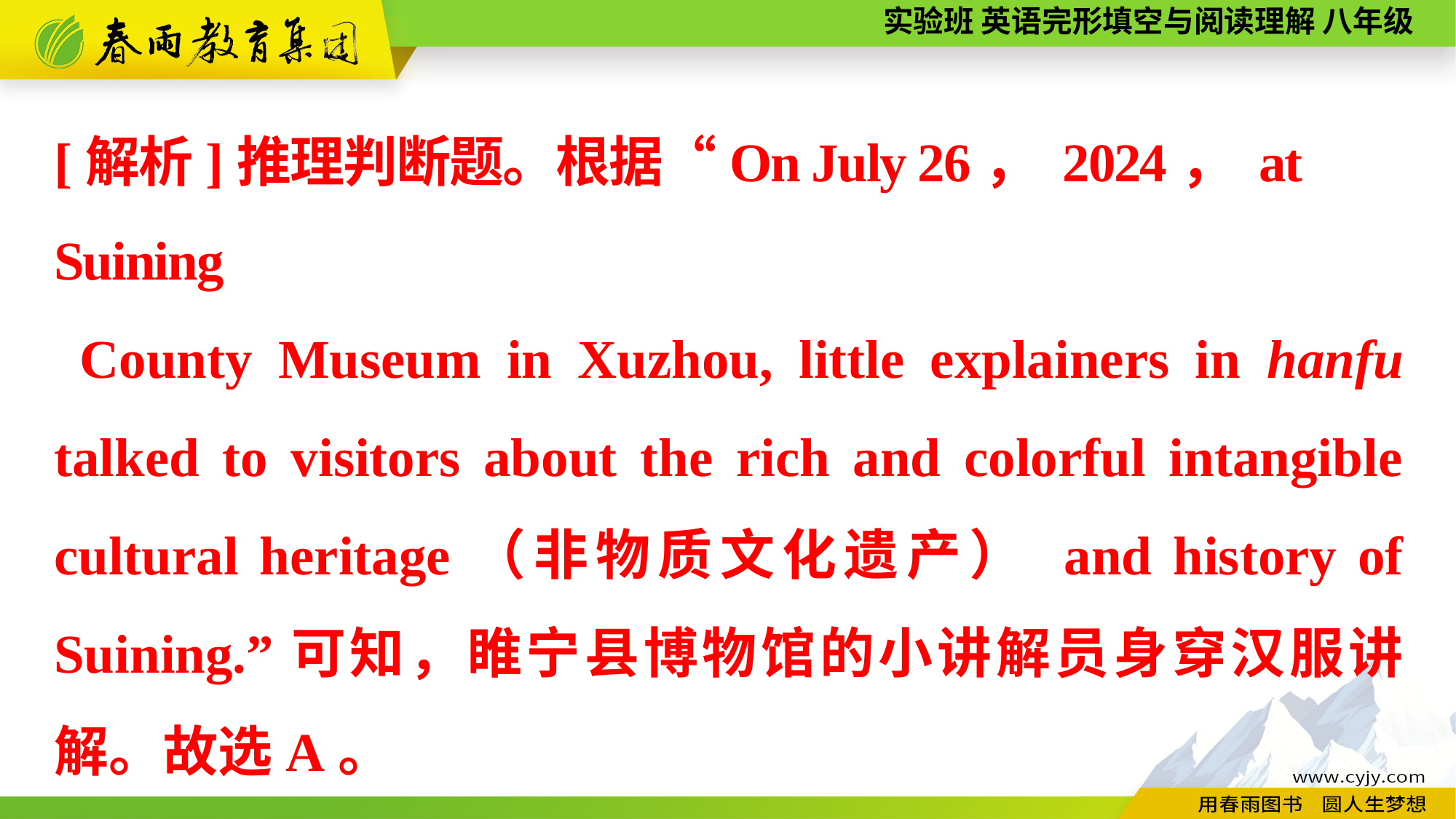

[解析]推理判断题。根据“On July 26， 2024， at Suining
 County Museum in Xuzhou, little explainers in hanfu talked to visitors about the rich and colorful intangible cultural heritage（非物质文化遗产） and history of Suining.”可知，睢宁县博物馆的小讲解员身穿汉服讲解。故选A。